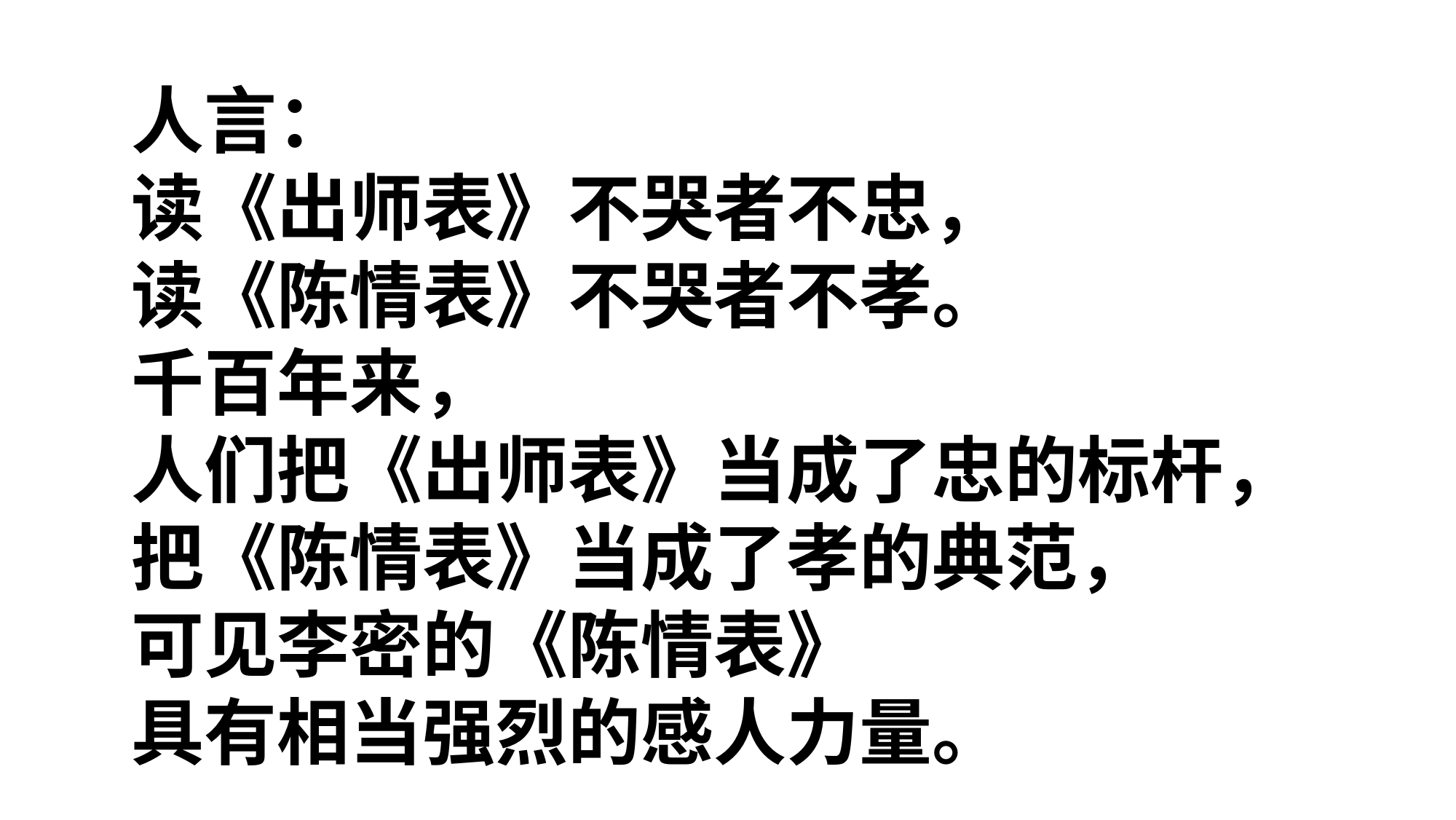

人言：
读《出师表》不哭者不忠，
读《陈情表》不哭者不孝。
千百年来，
人们把《出师表》当成了忠的标杆，
把《陈情表》当成了孝的典范，
可见李密的《陈情表》
具有相当强烈的感人力量。